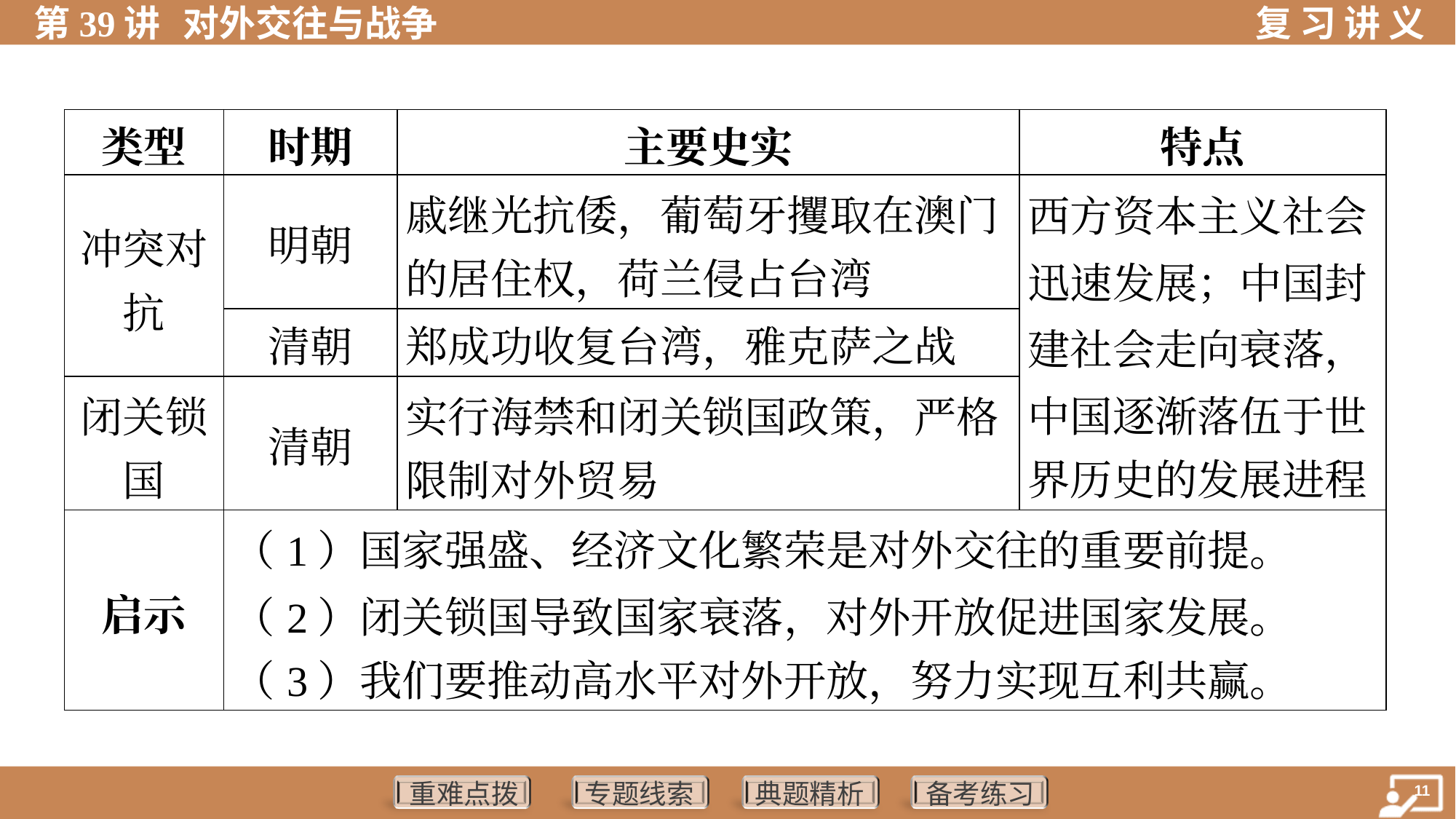

| 类型 | 时期 | 主要史实 | 特点 |
| --- | --- | --- | --- |
| 冲突对 抗 | 明朝 | 戚继光抗倭，葡萄牙攫取在澳门 的居住权，荷兰侵占台湾 | 西方资本主义社会 迅速发展；中国封 建社会走向衰落， 中国逐渐落伍于世 界历史的发展进程 |
|  | 清朝 | 郑成功收复台湾，雅克萨之战 |  |
| 闭关锁 国 | 清朝 | 实行海禁和闭关锁国政策，严格 限制对外贸易 |  |
| 启示 | （1）国家强盛、经济文化繁荣是对外交往的重要前提。 （2）闭关锁国导致国家衰落，对外开放促进国家发展。 （3）我们要推动高水平对外开放，努力实现互利共赢。 |  |  |